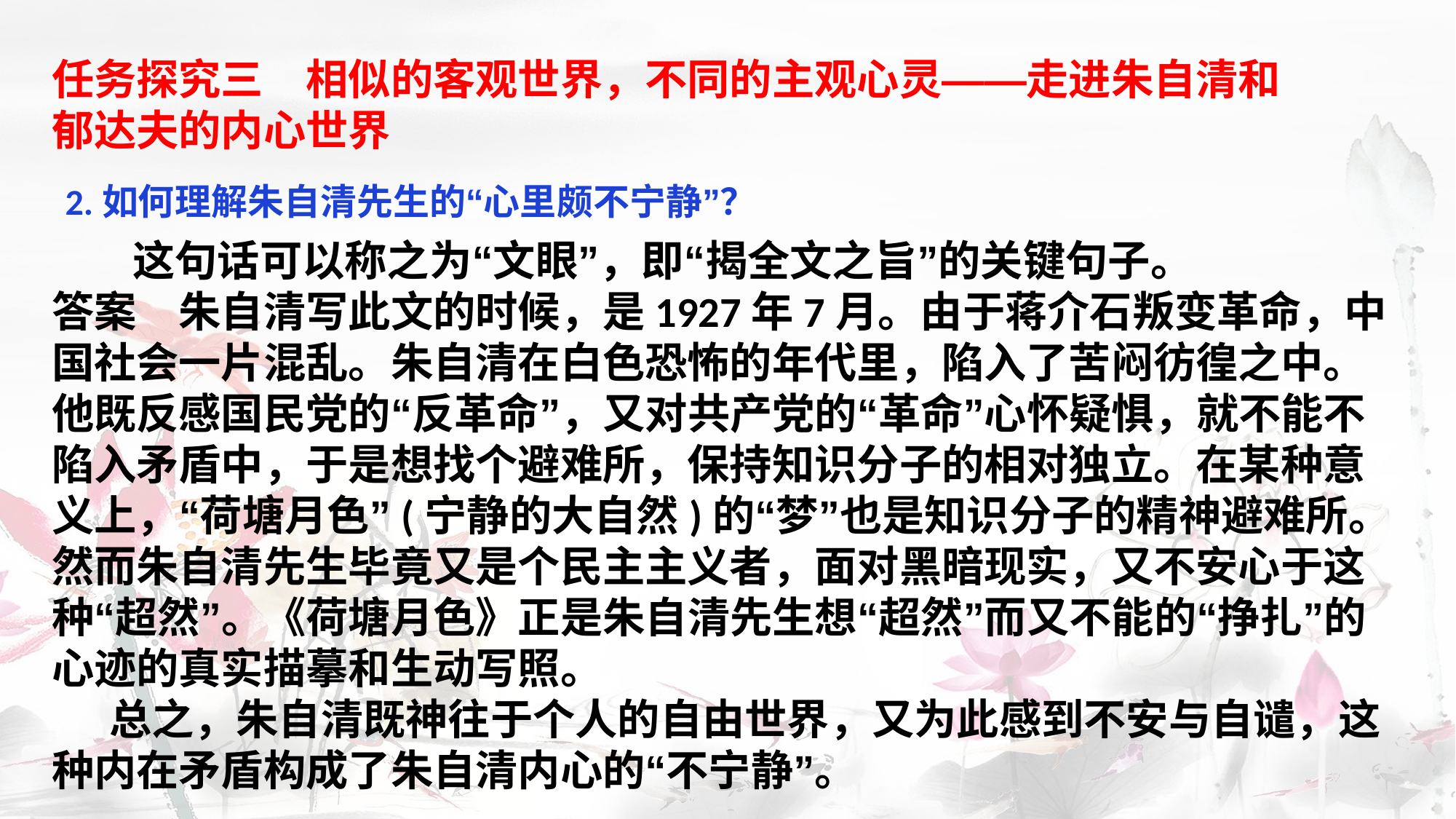

任务探究三　相似的客观世界，不同的主观心灵——走进朱自清和郁达夫的内心世界
2.如何理解朱自清先生的“心里颇不宁静”？
      这句话可以称之为“文眼”，即“揭全文之旨”的关键句子。
答案　朱自清写此文的时候，是1927年7月。由于蒋介石叛变革命，中国社会一片混乱。朱自清在白色恐怖的年代里，陷入了苦闷彷徨之中。他既反感国民党的“反革命”，又对共产党的“革命”心怀疑惧，就不能不陷入矛盾中，于是想找个避难所，保持知识分子的相对独立。在某种意义上，“荷塘月色”(宁静的大自然)的“梦”也是知识分子的精神避难所。然而朱自清先生毕竟又是个民主主义者，面对黑暗现实，又不安心于这种“超然”。《荷塘月色》正是朱自清先生想“超然”而又不能的“挣扎”的心迹的真实描摹和生动写照。
    总之，朱自清既神往于个人的自由世界，又为此感到不安与自谴，这种内在矛盾构成了朱自清内心的“不宁静”。